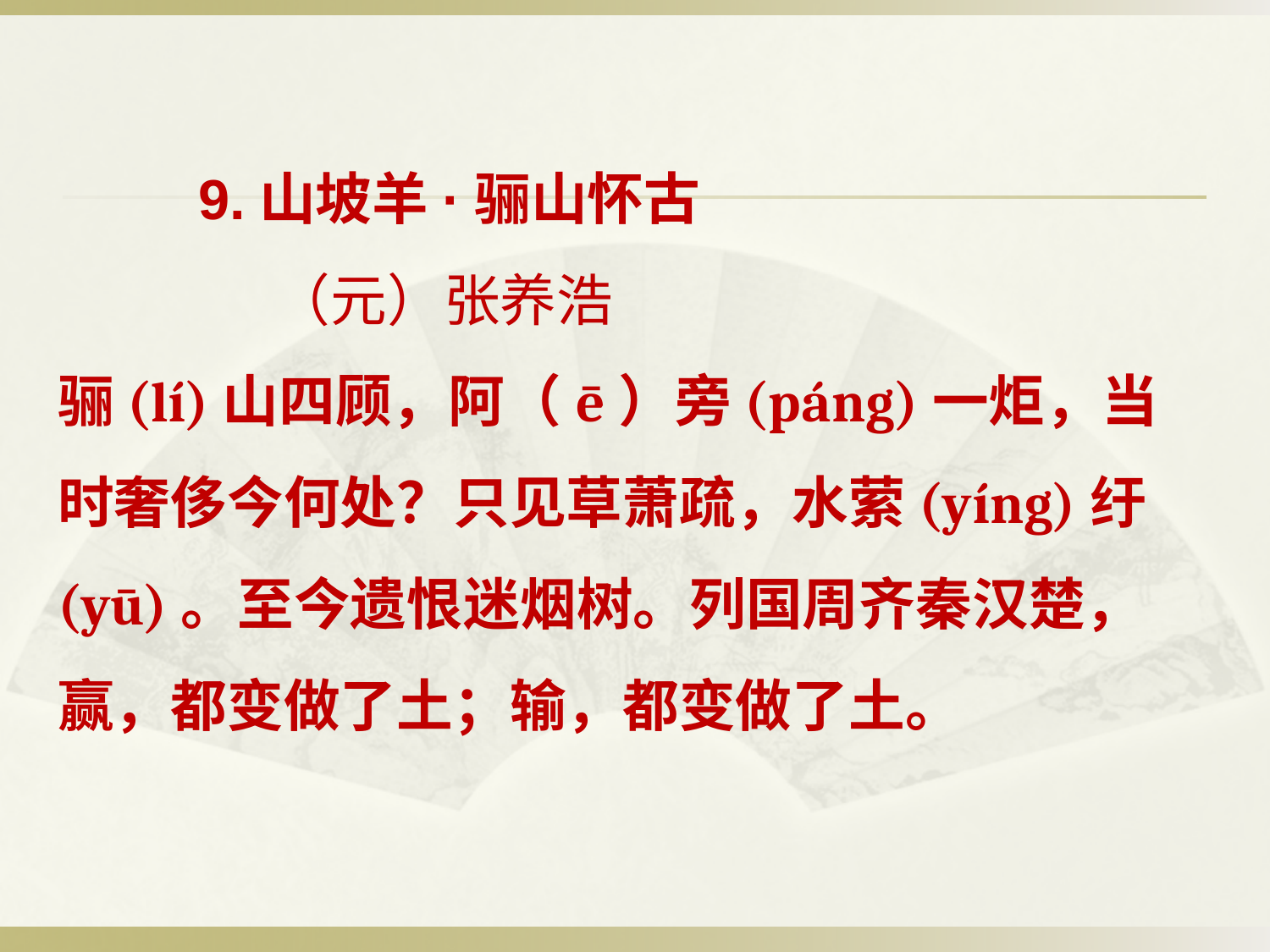

9.山坡羊·骊山怀古
                （元）张养浩
骊(lí)山四顾，阿（ē）旁(páng)一炬，当时奢侈今何处？只见草萧疏，水萦(yíng)纡(yū)。至今遗恨迷烟树。列国周齐秦汉楚，赢，都变做了土；输，都变做了土。